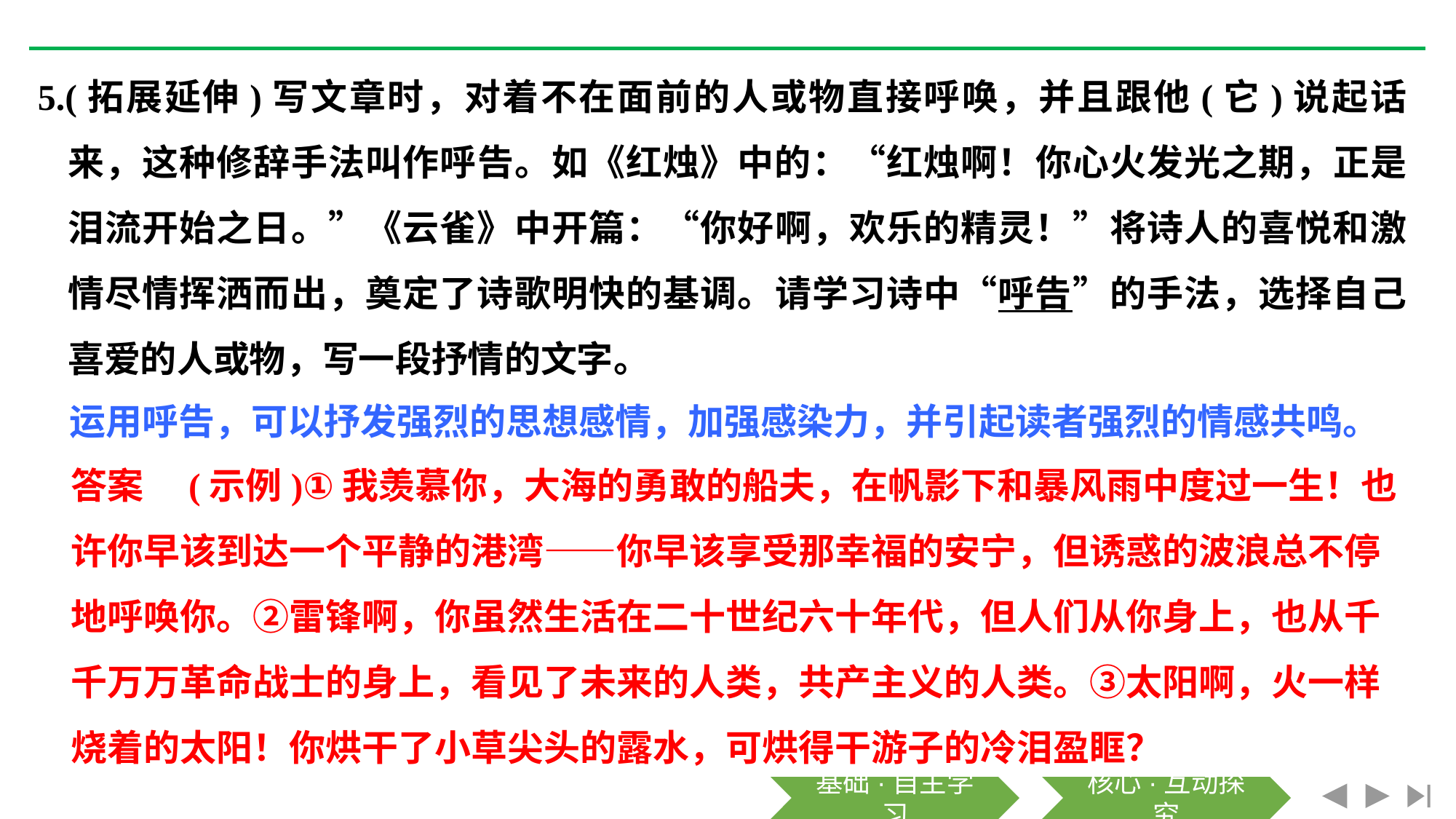

5.(拓展延伸)写文章时，对着不在面前的人或物直接呼唤，并且跟他(它)说起话来，这种修辞手法叫作呼告。如《红烛》中的：“红烛啊！你心火发光之期，正是泪流开始之日。”《云雀》中开篇：“你好啊，欢乐的精灵！”将诗人的喜悦和激情尽情挥洒而出，奠定了诗歌明快的基调。请学习诗中“呼告”的手法，选择自己喜爱的人或物，写一段抒情的文字。
运用呼告，可以抒发强烈的思想感情，加强感染力，并引起读者强烈的情感共鸣。
答案　(示例)①我羡慕你，大海的勇敢的船夫，在帆影下和暴风雨中度过一生！也许你早该到达一个平静的港湾——你早该享受那幸福的安宁，但诱惑的波浪总不停地呼唤你。②雷锋啊，你虽然生活在二十世纪六十年代，但人们从你身上，也从千千万万革命战士的身上，看见了未来的人类，共产主义的人类。③太阳啊，火一样烧着的太阳！你烘干了小草尖头的露水，可烘得干游子的冷泪盈眶？